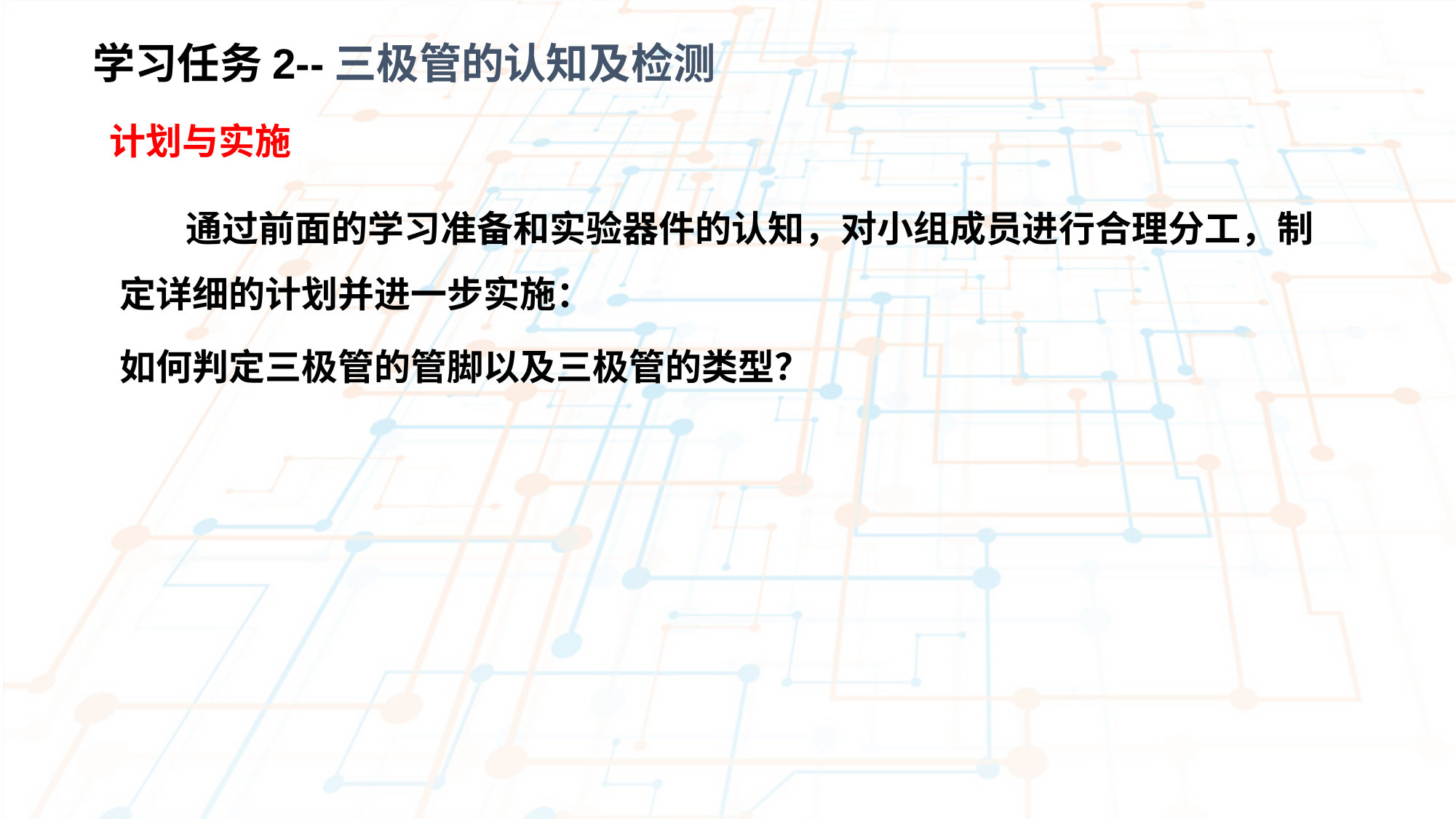

学习任务2--三极管的认知及检测
 计划与实施

       通过前面的学习准备和实验器件的认知，对小组成员进行合理分工，制定详细的计划并进一步实施：
如何判定三极管的管脚以及三极管的类型？